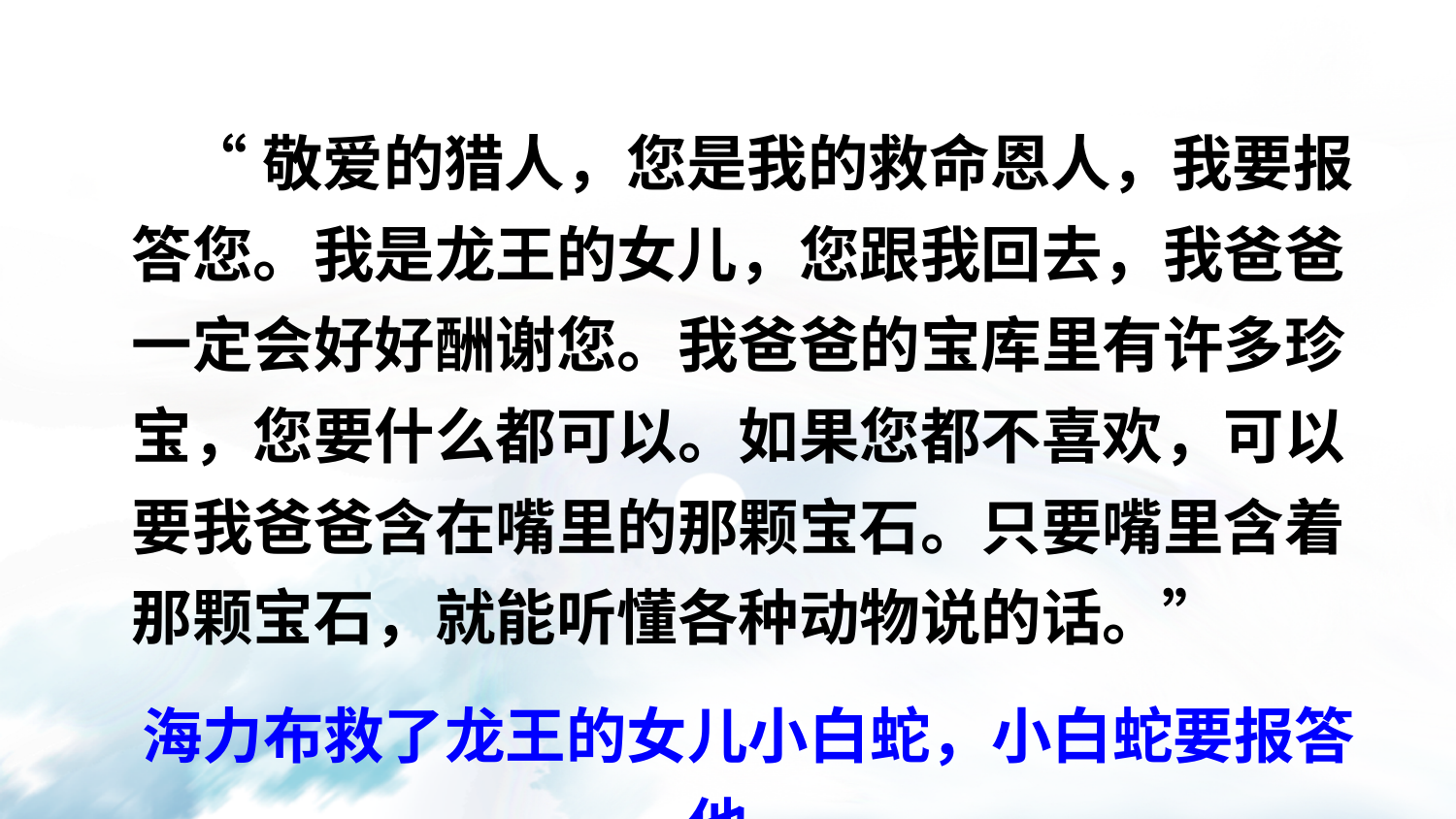

“敬爱的猎人，您是我的救命恩人，我要报答您。我是龙王的女儿，您跟我回去，我爸爸一定会好好酬谢您。我爸爸的宝库里有许多珍宝，您要什么都可以。如果您都不喜欢，可以要我爸爸含在嘴里的那颗宝石。只要嘴里含着那颗宝石，就能听懂各种动物说的话。”
海力布救了龙王的女儿小白蛇，小白蛇要报答他。